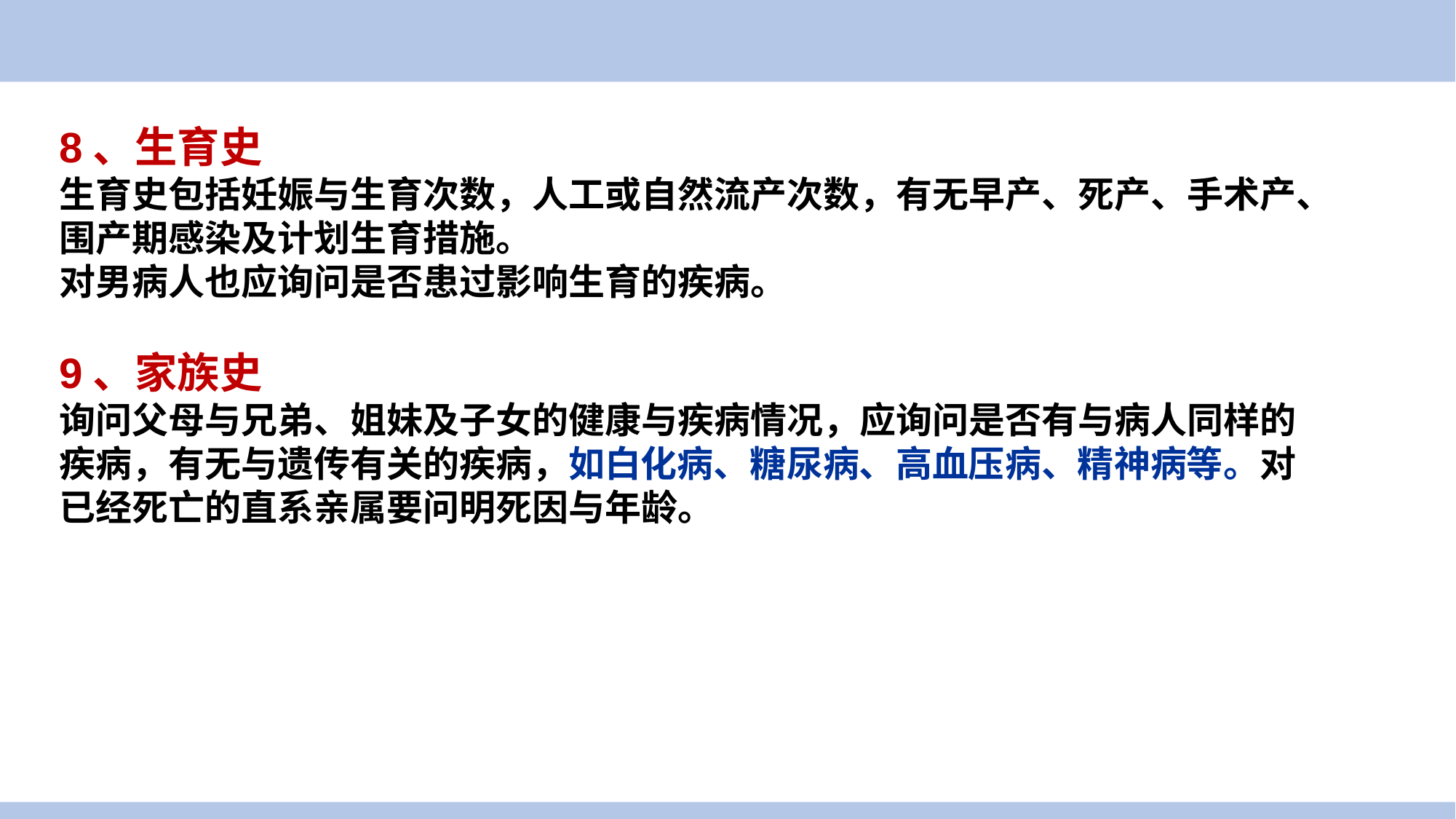

8、生育史
生育史包括妊娠与生育次数，人工或自然流产次数，有无早产、死产、手术产、围产期感染及计划生育措施。
对男病人也应询问是否患过影响生育的疾病。

9、家族史
询问父母与兄弟、姐妹及子女的健康与疾病情况，应询问是否有与病人同样的疾病，有无与遗传有关的疾病，如白化病、糖尿病、高血压病、精神病等。对已经死亡的直系亲属要问明死因与年龄。
案例导入